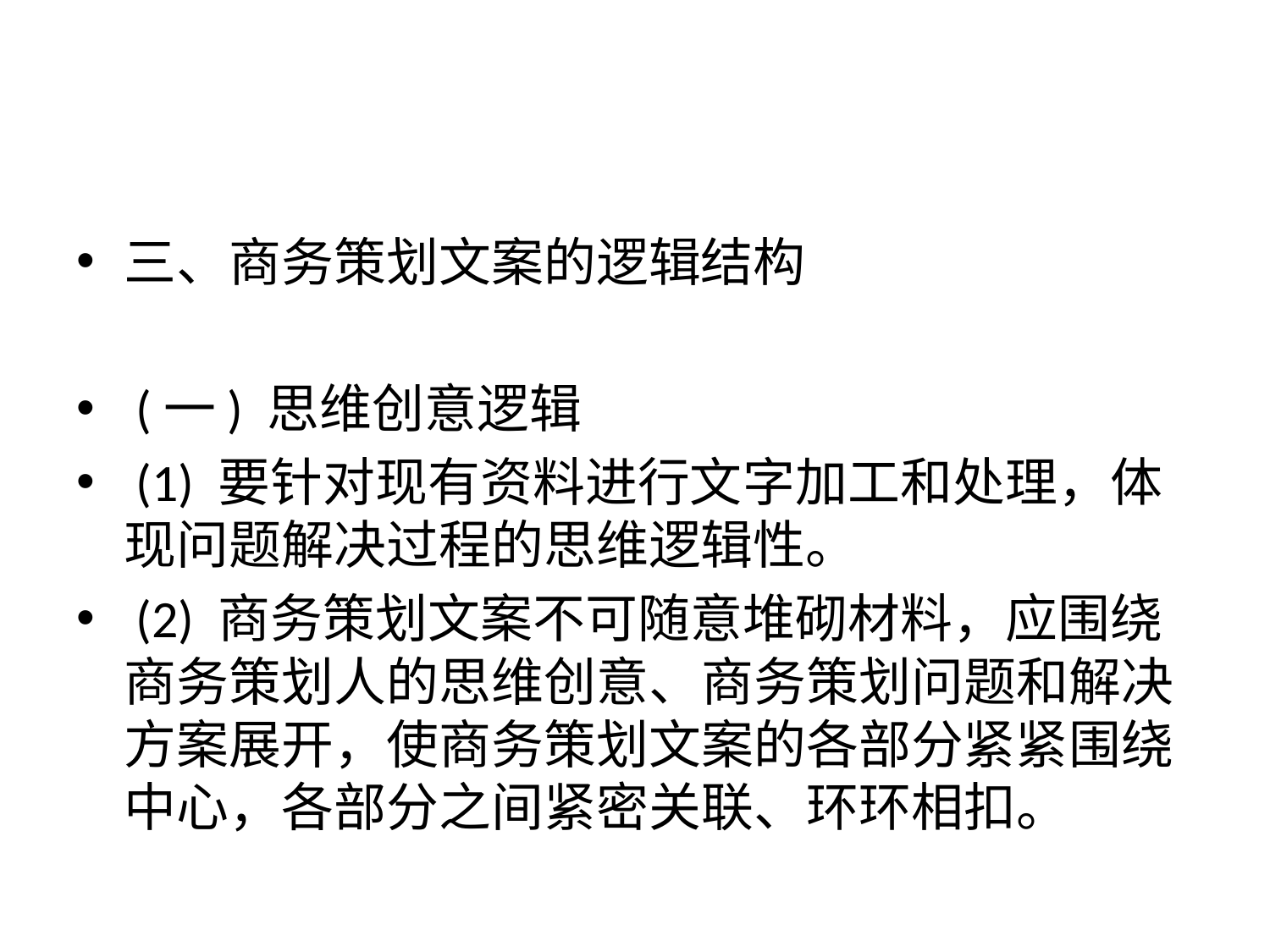

#
三、商务策划文案的逻辑结构

 (一) 思维创意逻辑
 (1) 要针对现有资料进行文字加工和处理，体现问题解决过程的思维逻辑性。
 (2) 商务策划文案不可随意堆砌材料，应围绕商务策划人的思维创意、商务策划问题和解决方案展开，使商务策划文案的各部分紧紧围绕中心，各部分之间紧密关联、环环相扣。